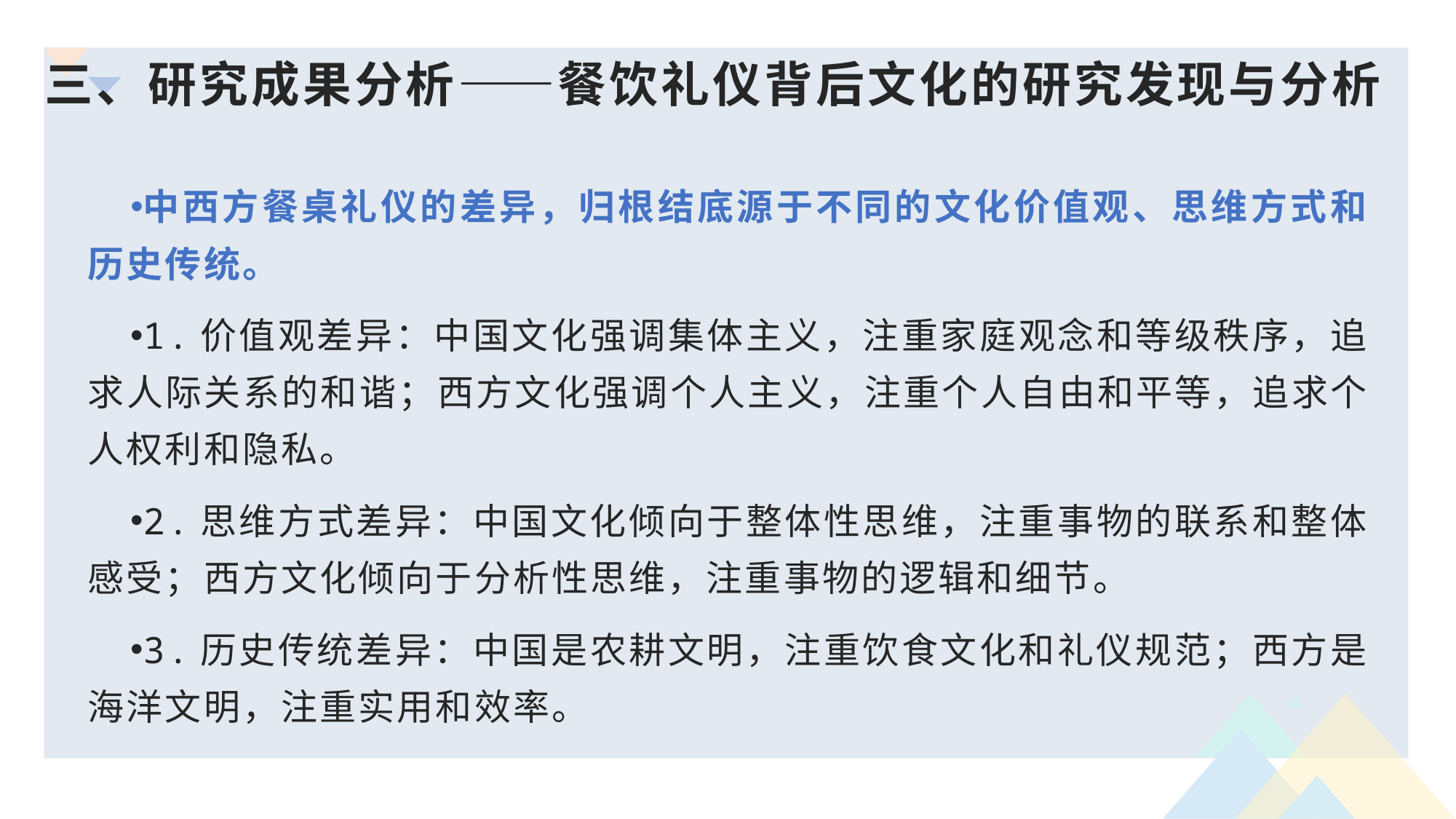

# 三、研究成果分析——餐饮礼仪背后文化的研究发现与分析
中西方餐桌礼仪的差异，归根结底源于不同的文化价值观、思维方式和历史传统。
1.价值观差异：中国文化强调集体主义，注重家庭观念和等级秩序，追求人际关系的和谐；西方文化强调个人主义，注重个人自由和平等，追求个人权利和隐私。
2.思维方式差异：中国文化倾向于整体性思维，注重事物的联系和整体感受；西方文化倾向于分析性思维，注重事物的逻辑和细节。
3.历史传统差异：中国是农耕文明，注重饮食文化和礼仪规范；西方是海洋文明，注重实用和效率。